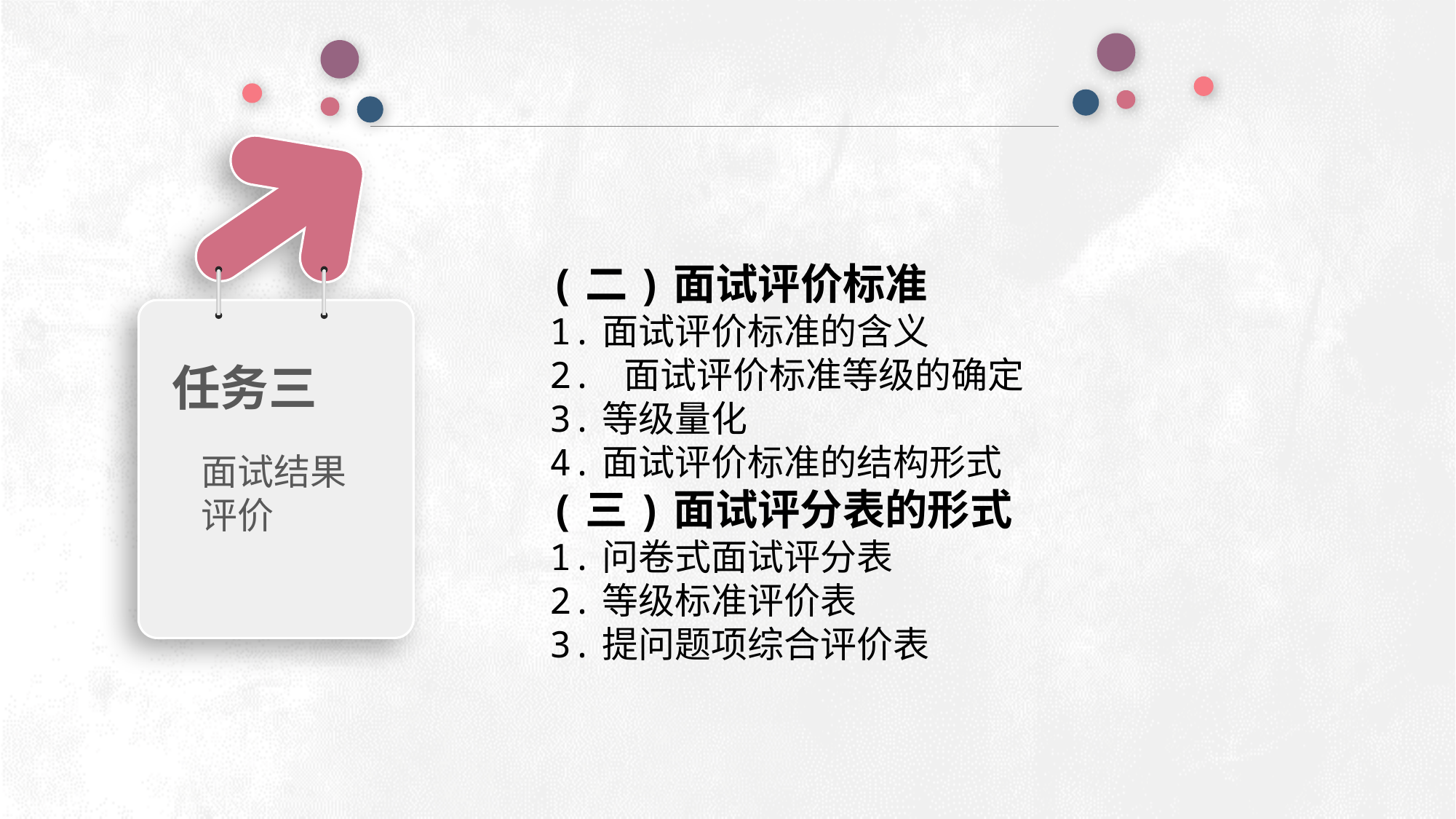

任务三
面试结果评价
e7d195523061f1c0deeec63e560781cfd59afb0ea006f2a87ABB68BF51EA6619813959095094C18C62A12F549504892A4AAA8C1554C6663626E05CA27F281A14E6983772AFC3FB97135759321DEA3D70CCCB10945EC5A0322096E752803368C2184698845E3CCD6DB7F651295A8E4F3FDC19EA64A2B4A4AC1434B55AAE41CF0BF61B375C23F3039959E085EE760725AA
(二)面试评价标准
1.面试评价标准的含义
2. 面试评价标准等级的确定
3.等级量化
4.面试评价标准的结构形式
(三)面试评分表的形式
1.问卷式面试评分表
2.等级标准评价表
3.提问题项综合评价表